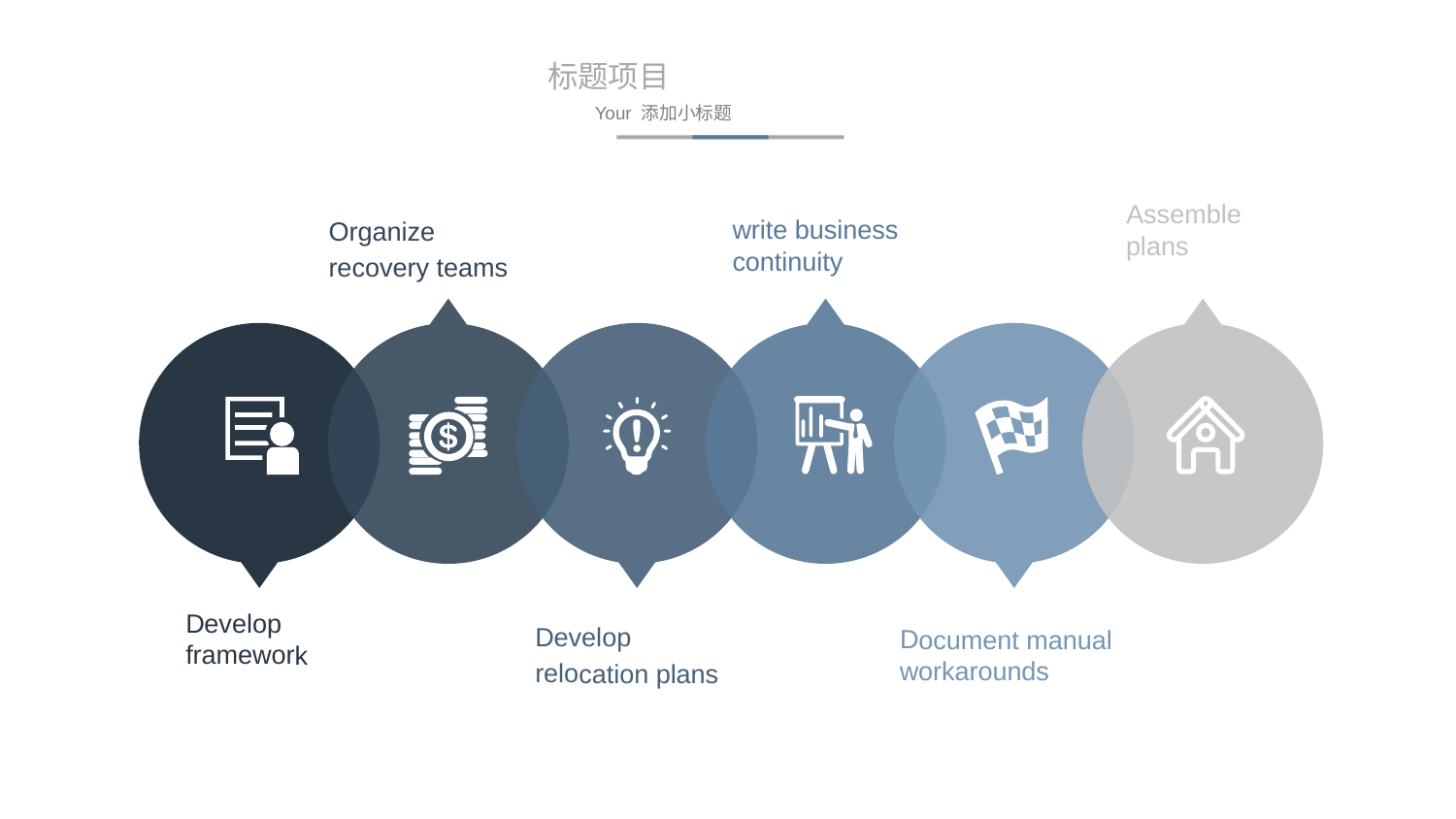

13
标题项目
Your 添加小标题

Assemble plans
write business continuity
Organize
recovery teams

Develop framework
Develop
relocation plans
Document manual workarounds